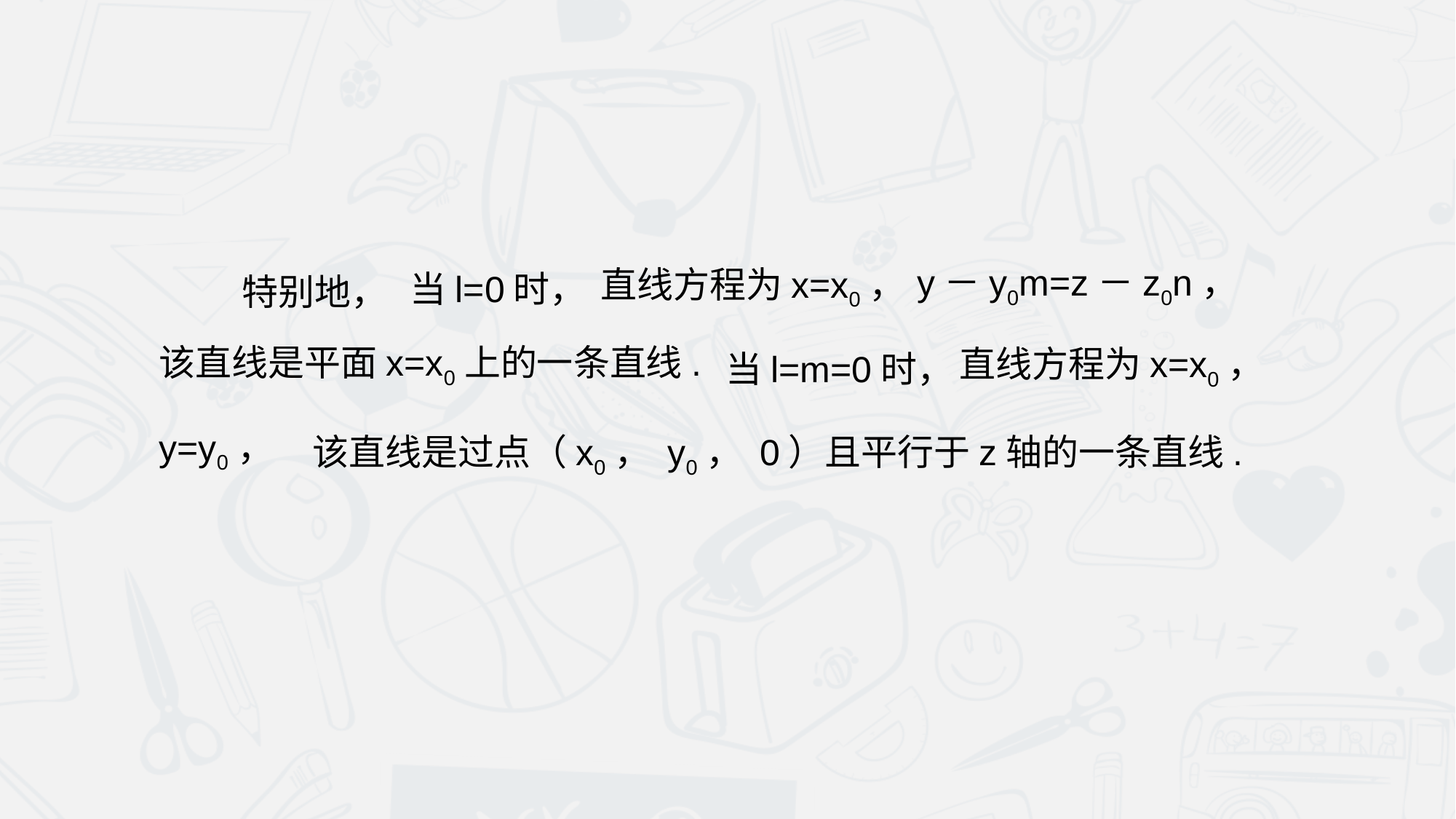

当l=0时，
y－y0m=z－z0n，
直线方程为x=x0，
特别地，
该直线是平面x=x0上的一条直线.
当l=m=0时，
直线方程为x=x0，
y=y0，
该直线是过点（x0， y0， 0）且平行于z轴的一条直线.